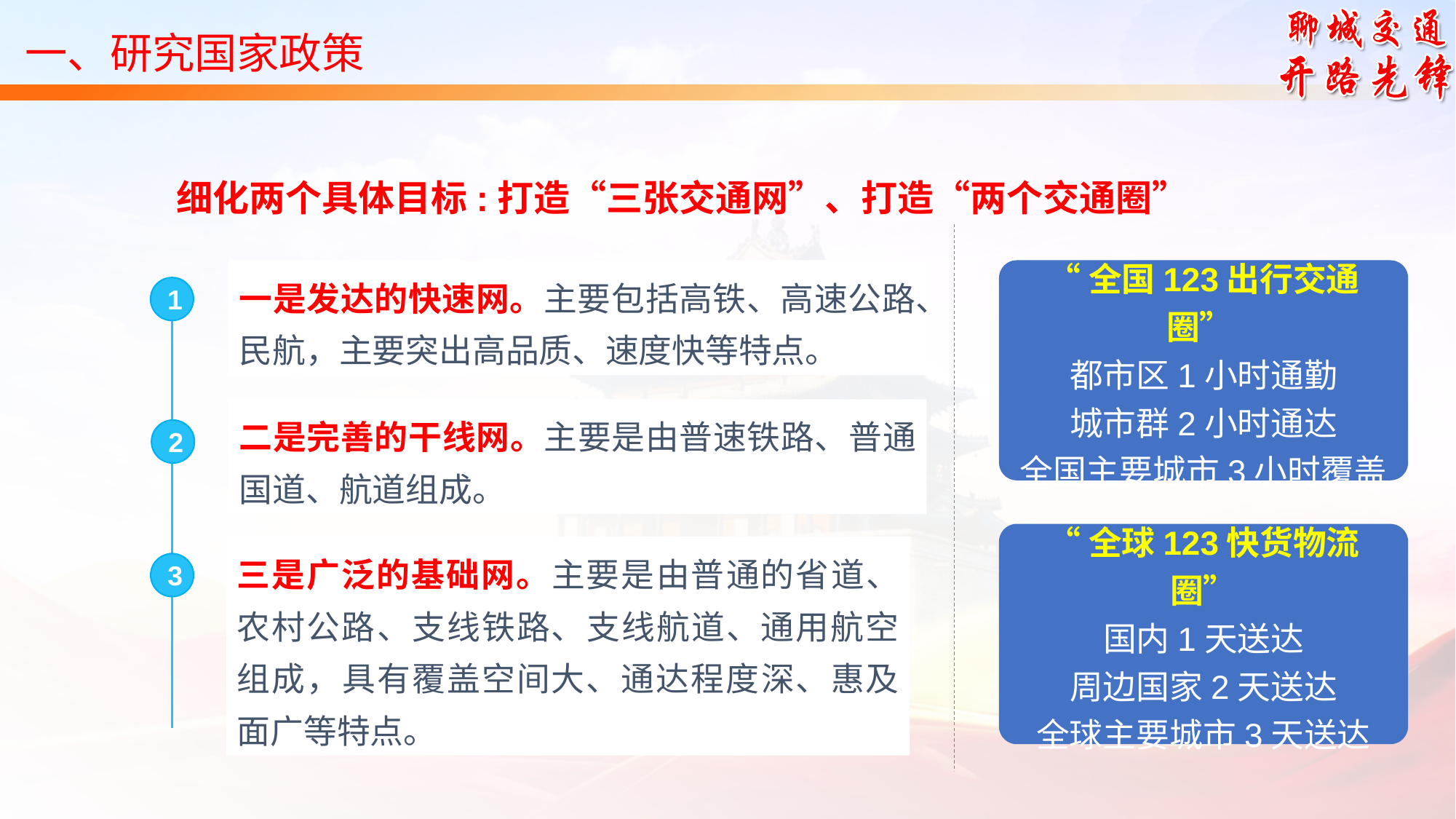

一、研究国家政策
细化两个具体目标:打造“三张交通网”、打造“两个交通圈”
一是发达的快速网。主要包括高铁、高速公路、民航，主要突出高品质、速度快等特点。
1
“全国123出行交通圈”
都市区1小时通勤
城市群2小时通达
全国主要城市3小时覆盖

二是完善的干线网。主要是由普速铁路、普通国道、航道组成。
2
“全球123快货物流圈”
国内1天送达
周边国家2天送达
全球主要城市3天送达
三是广泛的基础网。主要是由普通的省道、农村公路、支线铁路、支线航道、通用航空组成，具有覆盖空间大、通达程度深、惠及面广等特点。
3